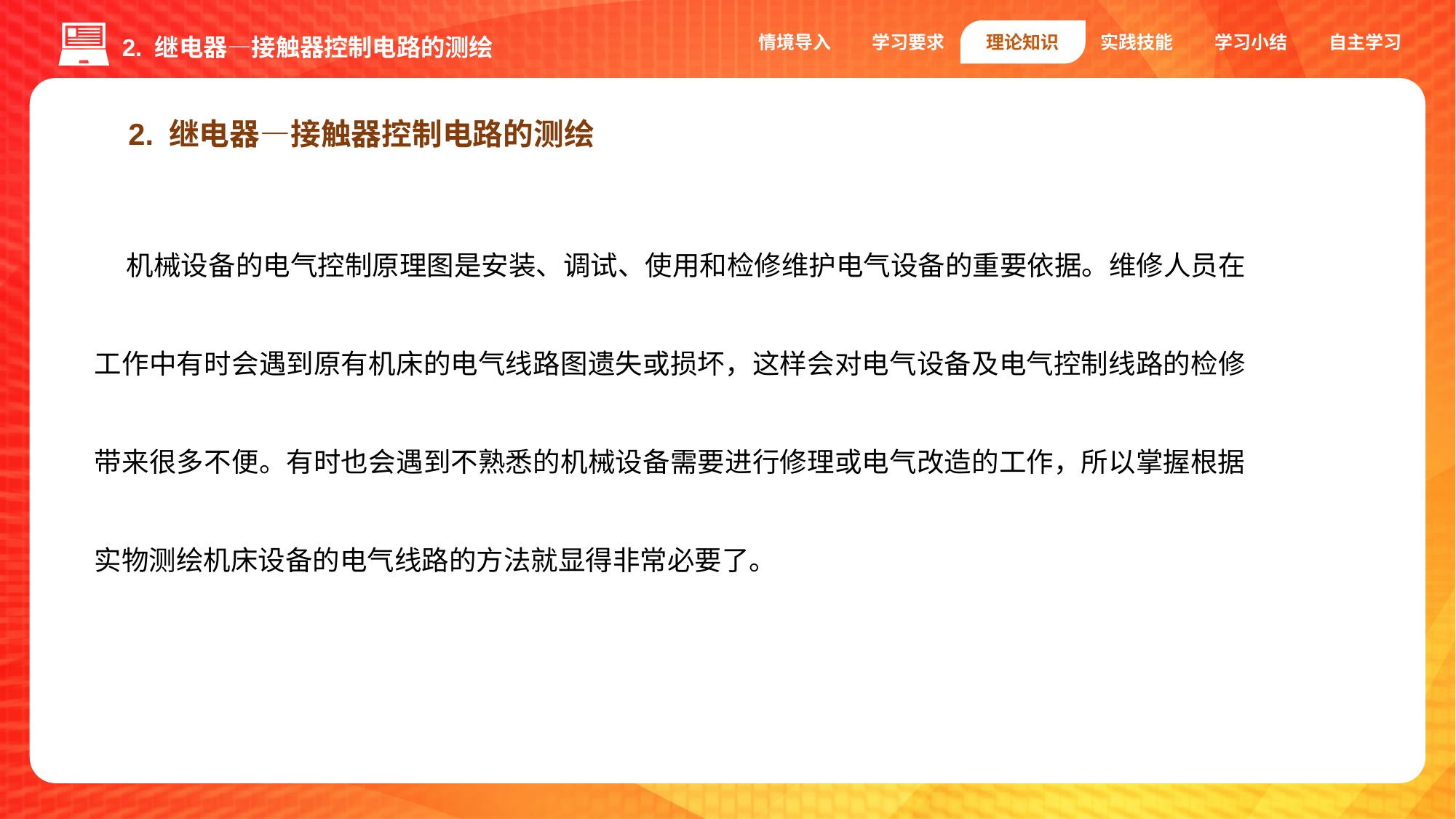

情境导入
学习要求
理论知识
实践技能
学习小结
自主学习

2. 继电器—接触器控制电路的测绘
2. 继电器—接触器控制电路的测绘
机械设备的电气控制原理图是安装、调试、使用和检修维护电气设备的重要依据。维修人员在工作中有时会遇到原有机床的电气线路图遗失或损坏，这样会对电气设备及电气控制线路的检修带来很多不便。有时也会遇到不熟悉的机械设备需要进行修理或电气改造的工作，所以掌握根据实物测绘机床设备的电气线路的方法就显得非常必要了。